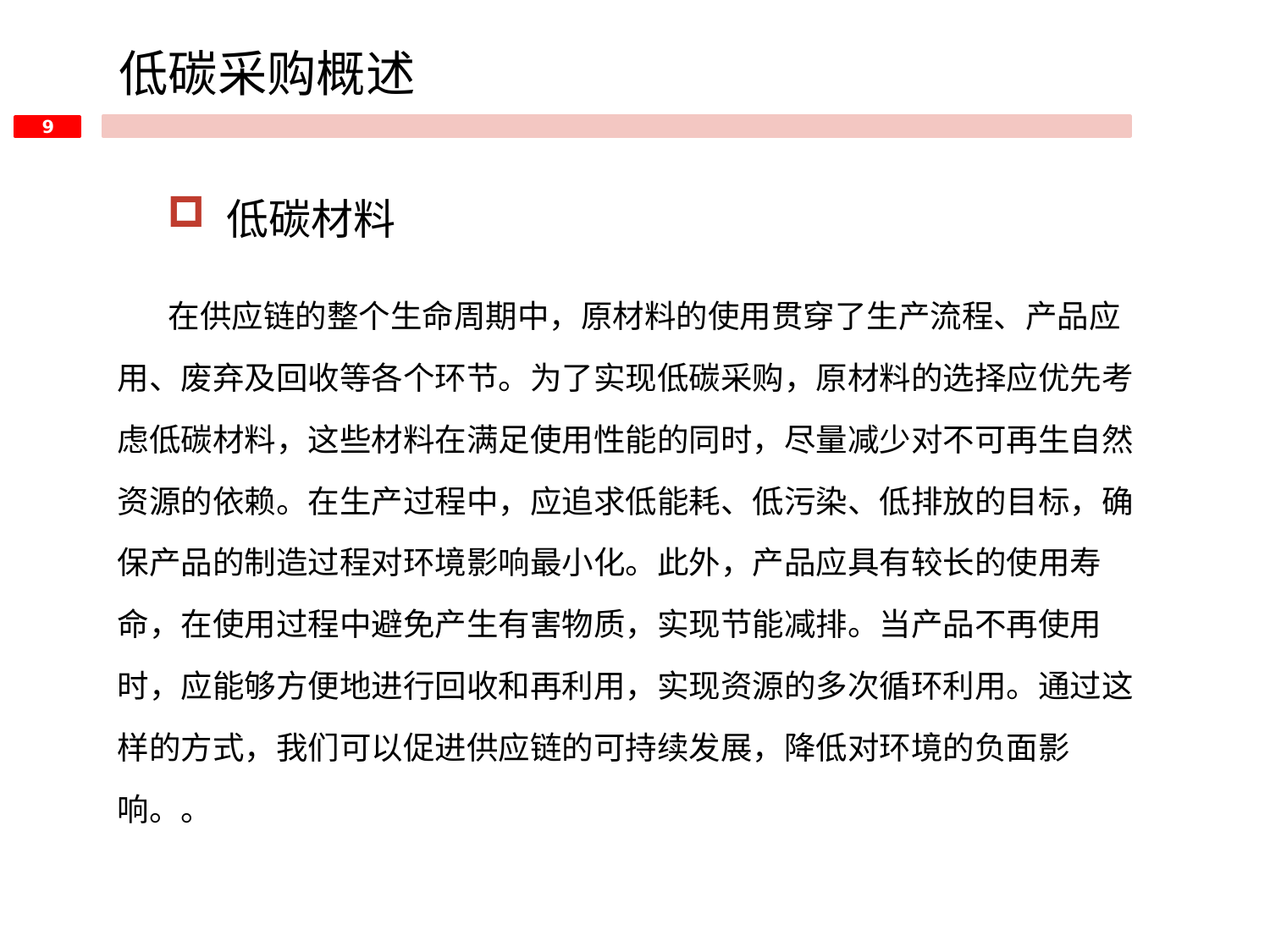

低碳采购概述
9
 低碳材料
      在供应链的整个生命周期中，原材料的使用贯穿了生产流程、产品应用、废弃及回收等各个环节。为了实现低碳采购，原材料的选择应优先考虑低碳材料，这些材料在满足使用性能的同时，尽量减少对不可再生自然资源的依赖。在生产过程中，应追求低能耗、低污染、低排放的目标，确保产品的制造过程对环境影响最小化。此外，产品应具有较长的使用寿命，在使用过程中避免产生有害物质，实现节能减排。当产品不再使用时，应能够方便地进行回收和再利用，实现资源的多次循环利用。通过这样的方式，我们可以促进供应链的可持续发展，降低对环境的负面影响。。